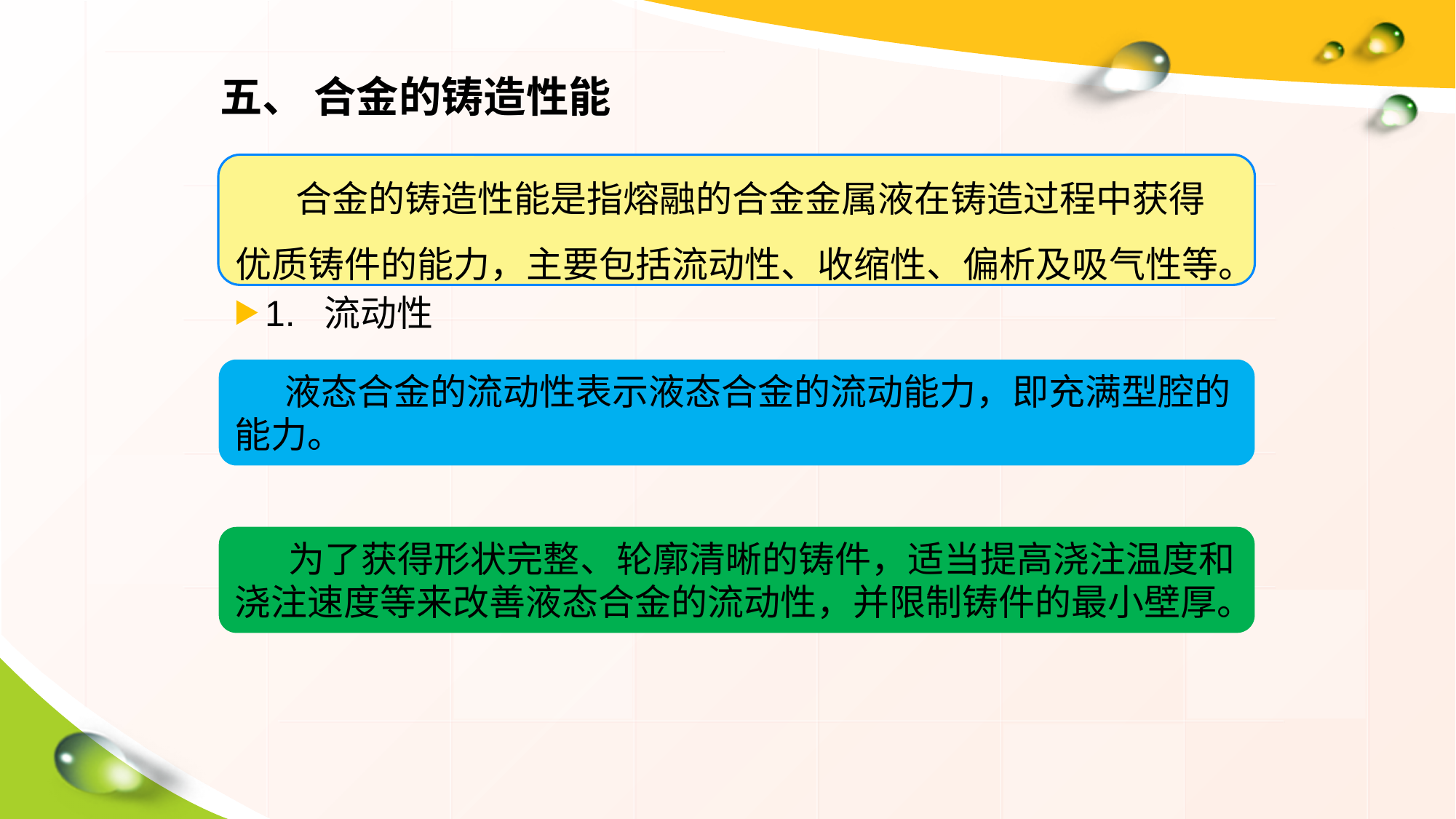

五、 合金的铸造性能
       合金的铸造性能是指熔融的合金金属液在铸造过程中获得优质铸件的能力，主要包括流动性、收缩性、偏析及吸气性等。
1.  流动性

       液态合金的流动性表示液态合金的流动能力，即充满型腔的能力。
       为了获得形状完整、轮廓清晰的铸件，适当提高浇注温度和浇注速度等来改善液态合金的流动性，并限制铸件的最小壁厚。